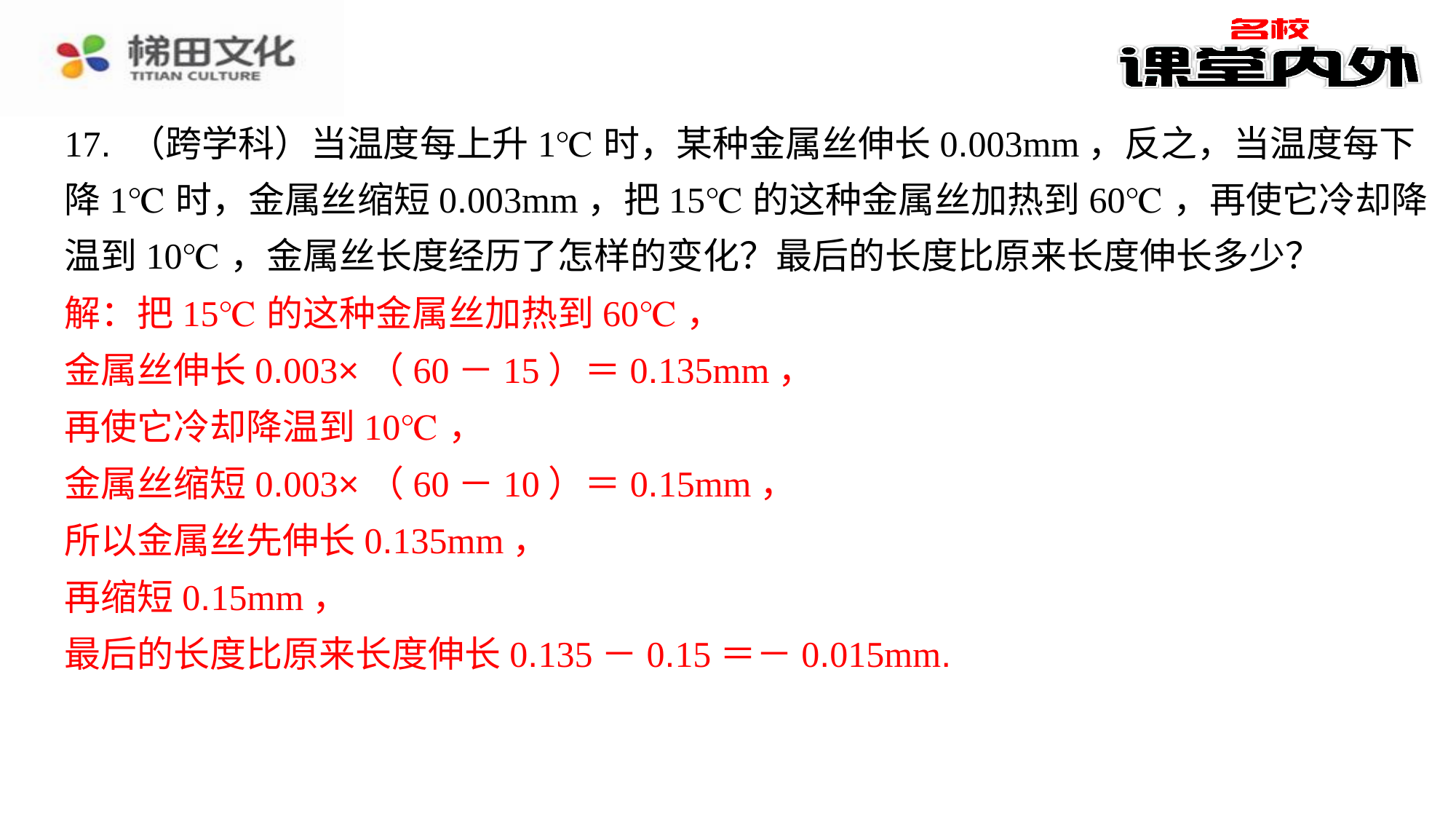

17. （跨学科）当温度每上升1℃时，某种金属丝伸长0.003mm，反之，当温度每下
降1℃时，金属丝缩短0.003mm，把15℃的这种金属丝加热到60℃，再使它冷却降
温到10℃，金属丝长度经历了怎样的变化？最后的长度比原来长度伸长多少？
解：把15℃的这种金属丝加热到60℃，
金属丝伸长0.003×（60－15）＝0.135mm，
再使它冷却降温到10℃，
金属丝缩短0.003×（60－10）＝0.15mm，
所以金属丝先伸长0.135mm，
再缩短0.15mm，
最后的长度比原来长度伸长0.135－0.15＝－0.015mm.
解：把15℃的这种金属丝加热到60℃，
金属丝伸长0.003×（60－15）＝0.135mm，
再使它冷却降温到10℃，
金属丝缩短0.003×（60－10）＝0.15mm，
所以金属丝先伸长0.135mm，
再缩短0.15mm，
最后的长度比原来长度伸长0.135－0.15＝－0.015mm.